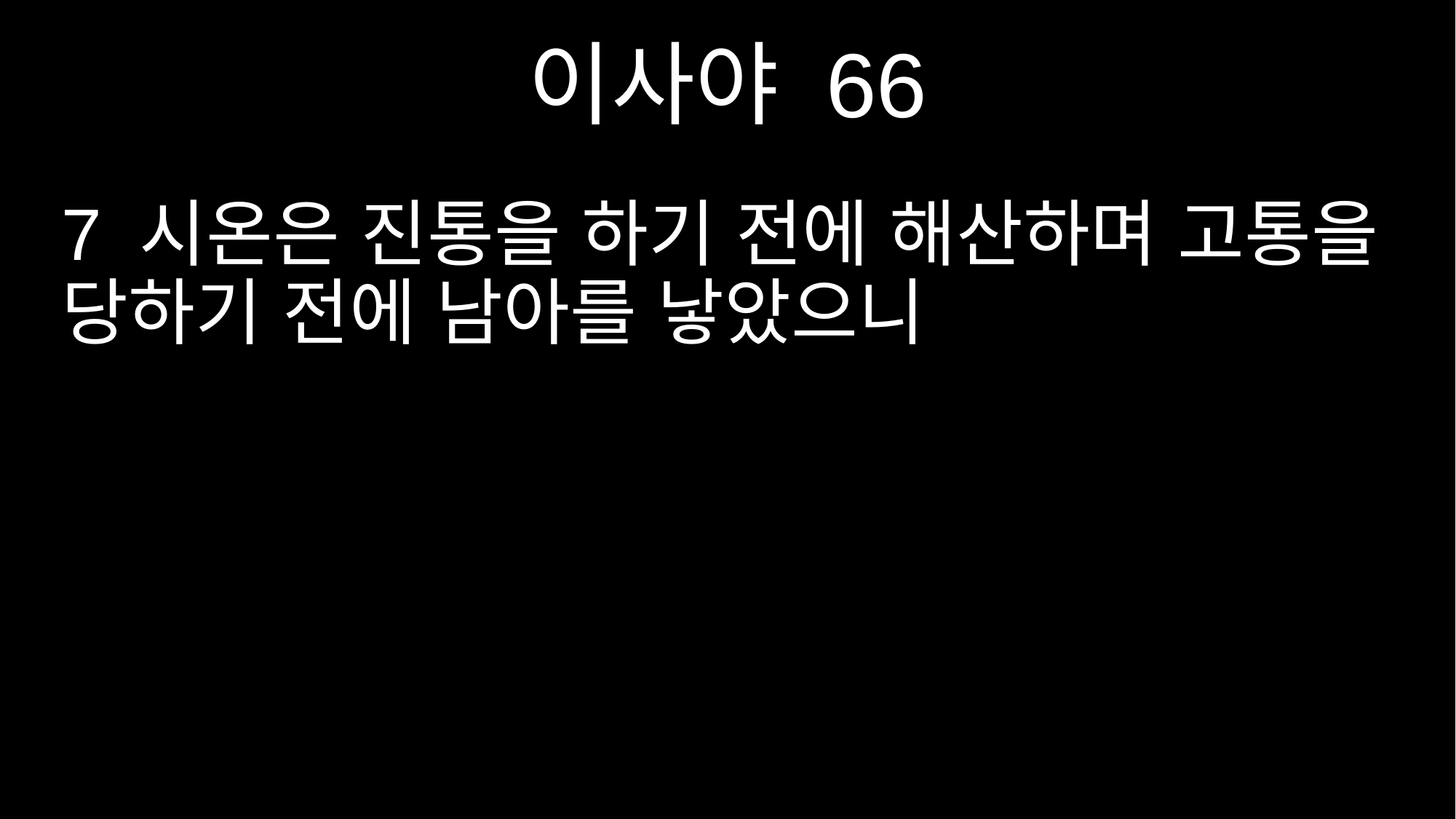

이사야 66
7 시온은 진통을 하기 전에 해산하며 고통을 당하기 전에 남아를 낳았으니